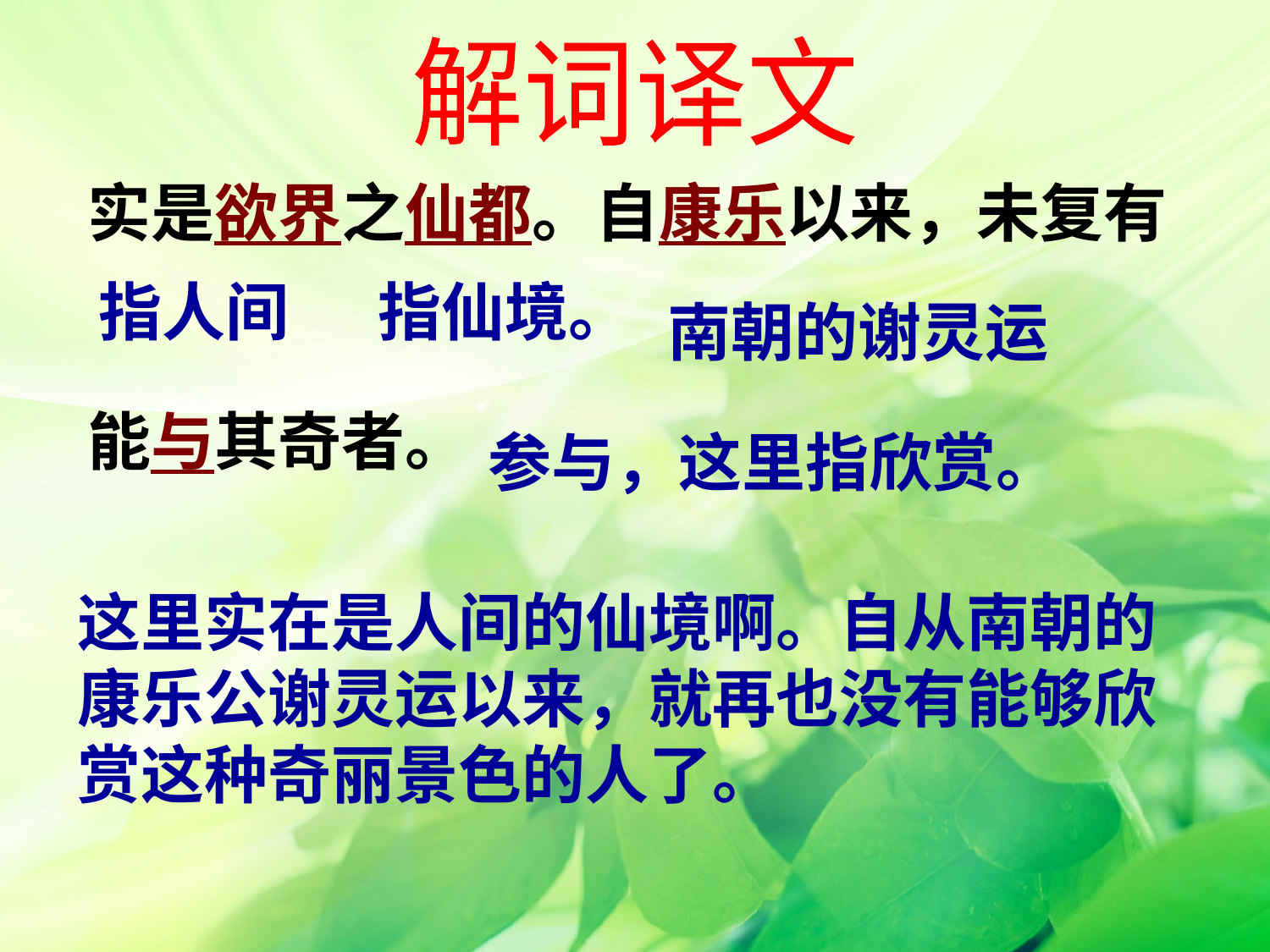

解词译文
实是欲界之仙都。自康乐以来，未复有

能与其奇者。
指人间
指仙境。
南朝的谢灵运
参与，这里指欣赏。
这里实在是人间的仙境啊。自从南朝的康乐公谢灵运以来，就再也没有能够欣赏这种奇丽景色的人了。